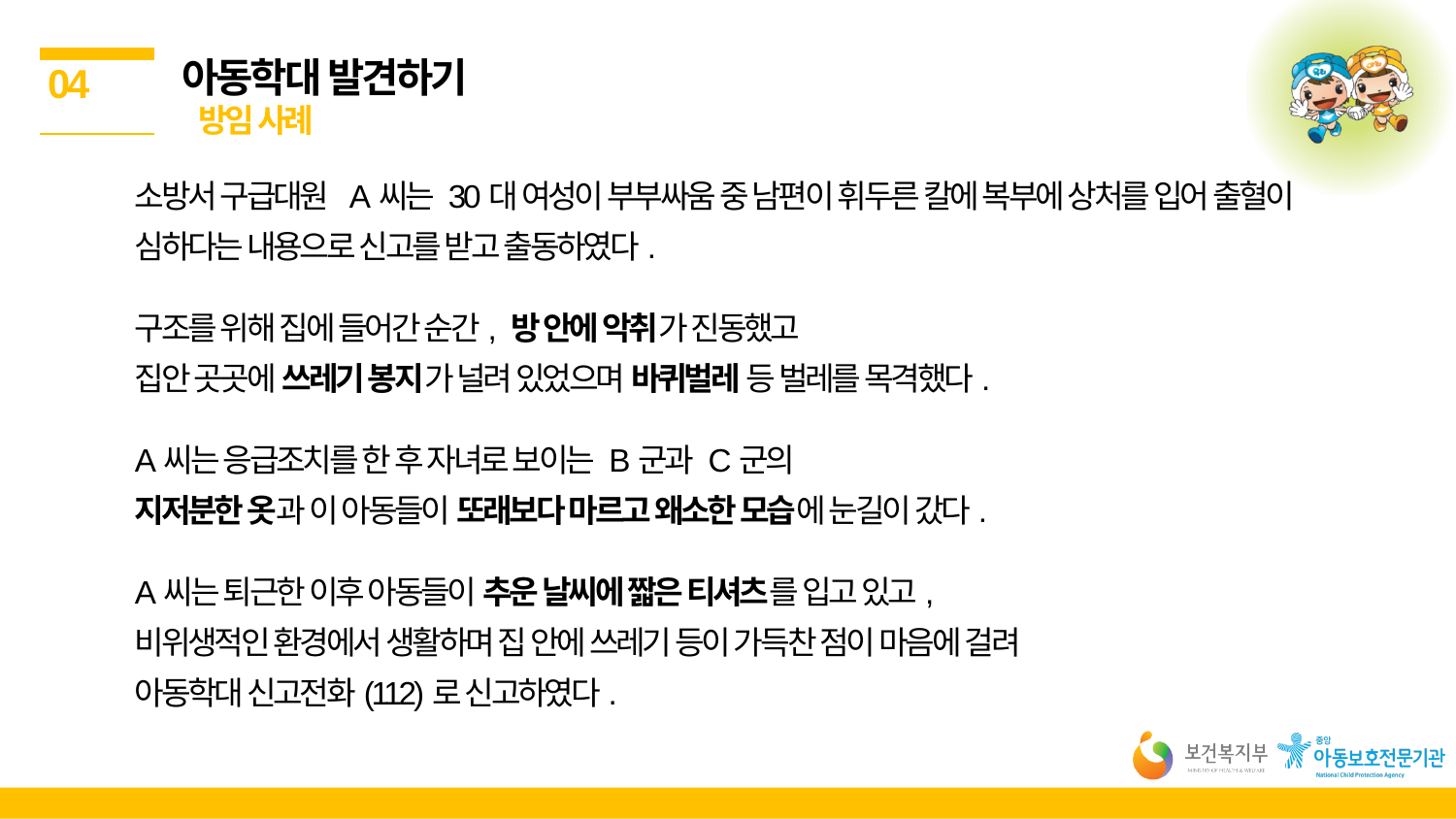

아동학대 발견하기
 방임 사례
04
소방서 구급대원  A씨는 30대 여성이 부부싸움 중 남편이 휘두른 칼에 복부에 상처를 입어 출혈이 심하다는 내용으로 신고를 받고 출동하였다.

구조를 위해 집에 들어간 순간, 방 안에 악취가 진동했고
집안 곳곳에 쓰레기 봉지가 널려 있었으며 바퀴벌레 등 벌레를 목격했다.

A씨는 응급조치를 한 후 자녀로 보이는 B군과 C군의
지저분한 옷과 이 아동들이 또래보다 마르고 왜소한 모습에 눈길이 갔다.

A씨는 퇴근한 이후 아동들이 추운 날씨에 짧은 티셔츠를 입고 있고,
비위생적인 환경에서 생활하며 집 안에 쓰레기 등이 가득찬 점이 마음에 걸려
아동학대 신고전화(112)로 신고하였다.